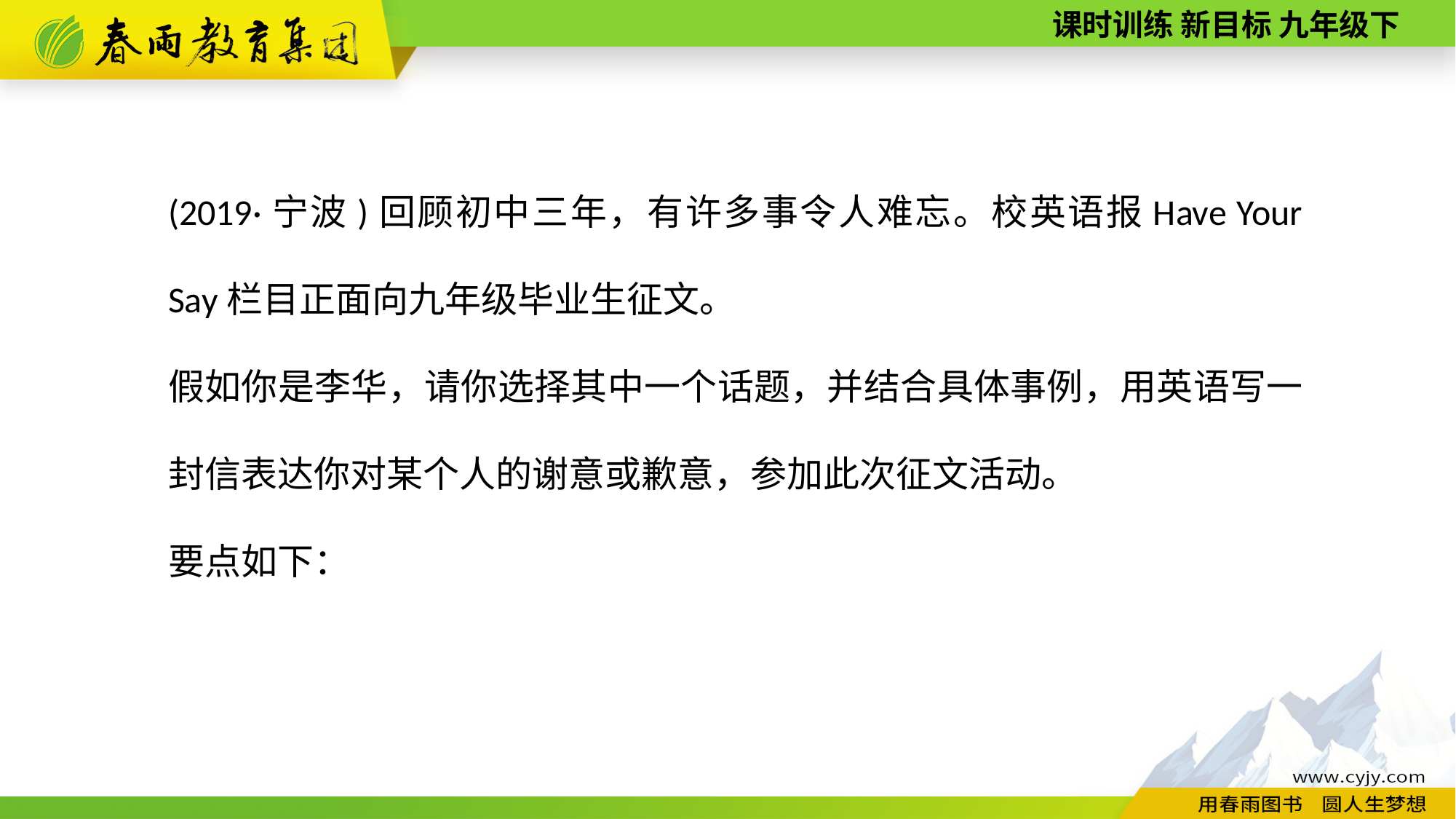

(2019·宁波)回顾初中三年，有许多事令人难忘。校英语报Have Your Say栏目正面向九年级毕业生征文。
假如你是李华，请你选择其中一个话题，并结合具体事例，用英语写一封信表达你对某个人的谢意或歉意，参加此次征文活动。
要点如下：